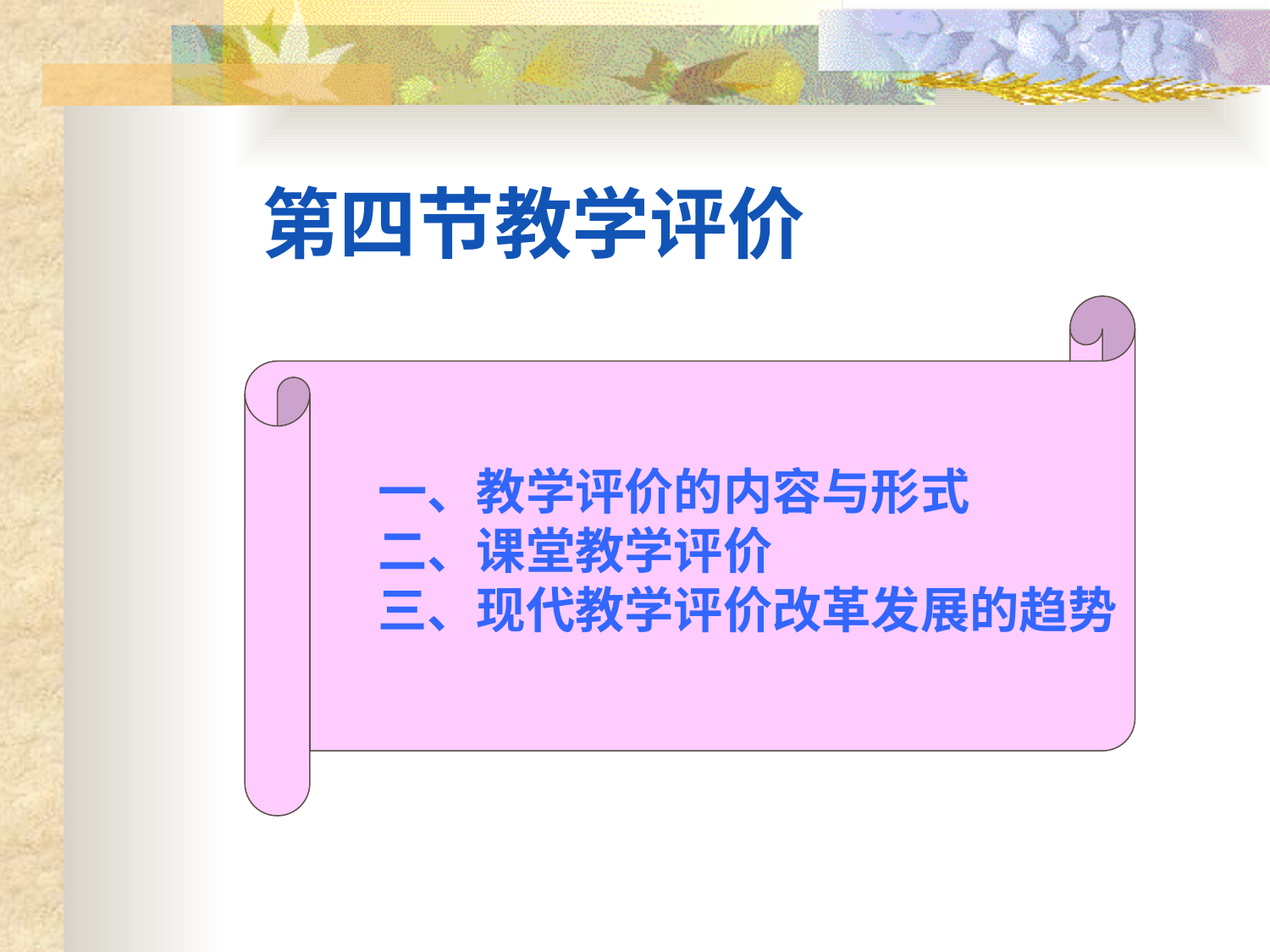

# 第四节教学评价

一、教学评价的内容与形式
二、课堂教学评价
三、现代教学评价改革发展的趋势